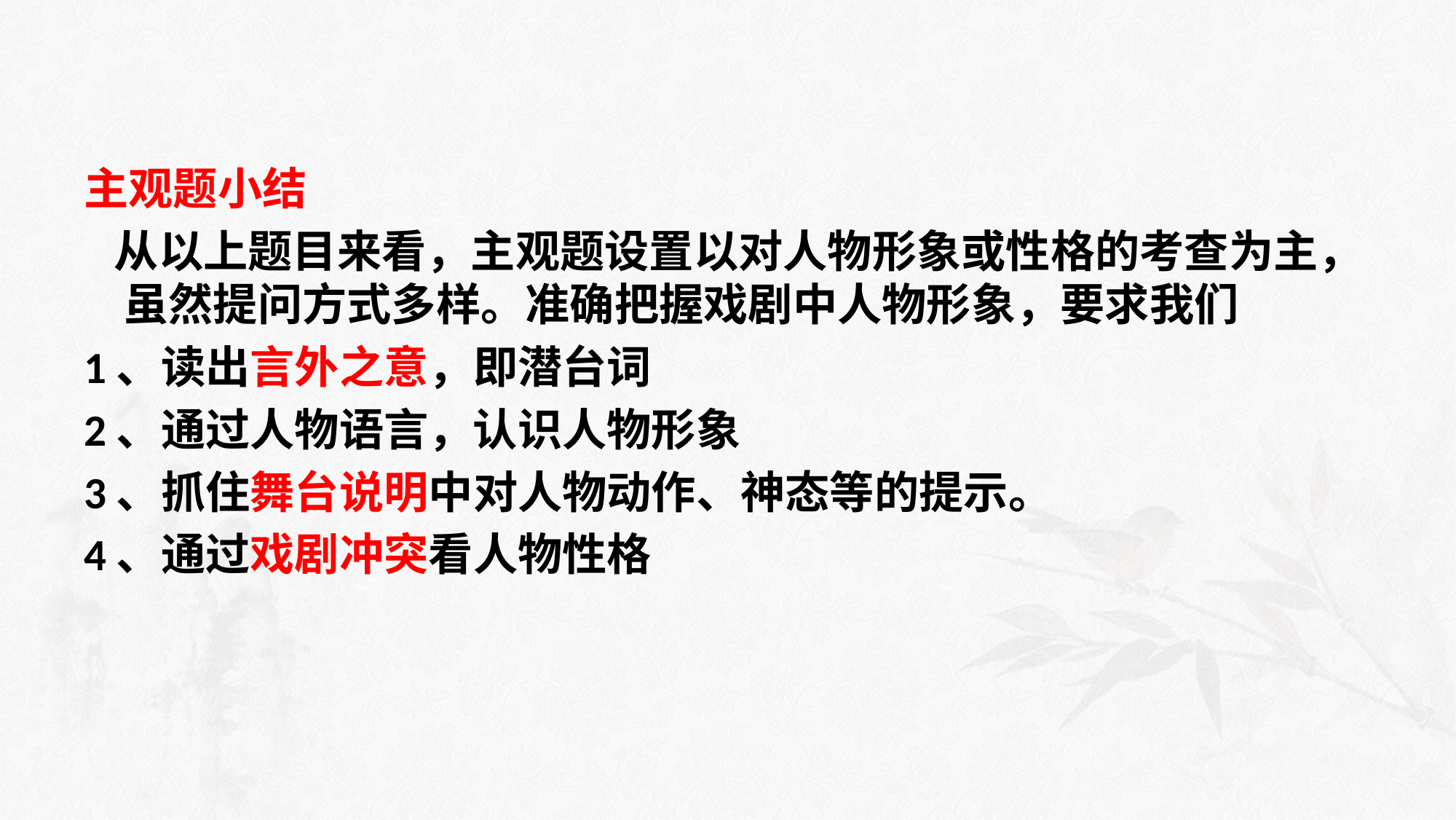

主观题小结
  从以上题目来看，主观题设置以对人物形象或性格的考查为主，虽然提问方式多样。准确把握戏剧中人物形象，要求我们
1、读出言外之意，即潜台词
2、通过人物语言，认识人物形象
3、抓住舞台说明中对人物动作、神态等的提示。
4、通过戏剧冲突看人物性格